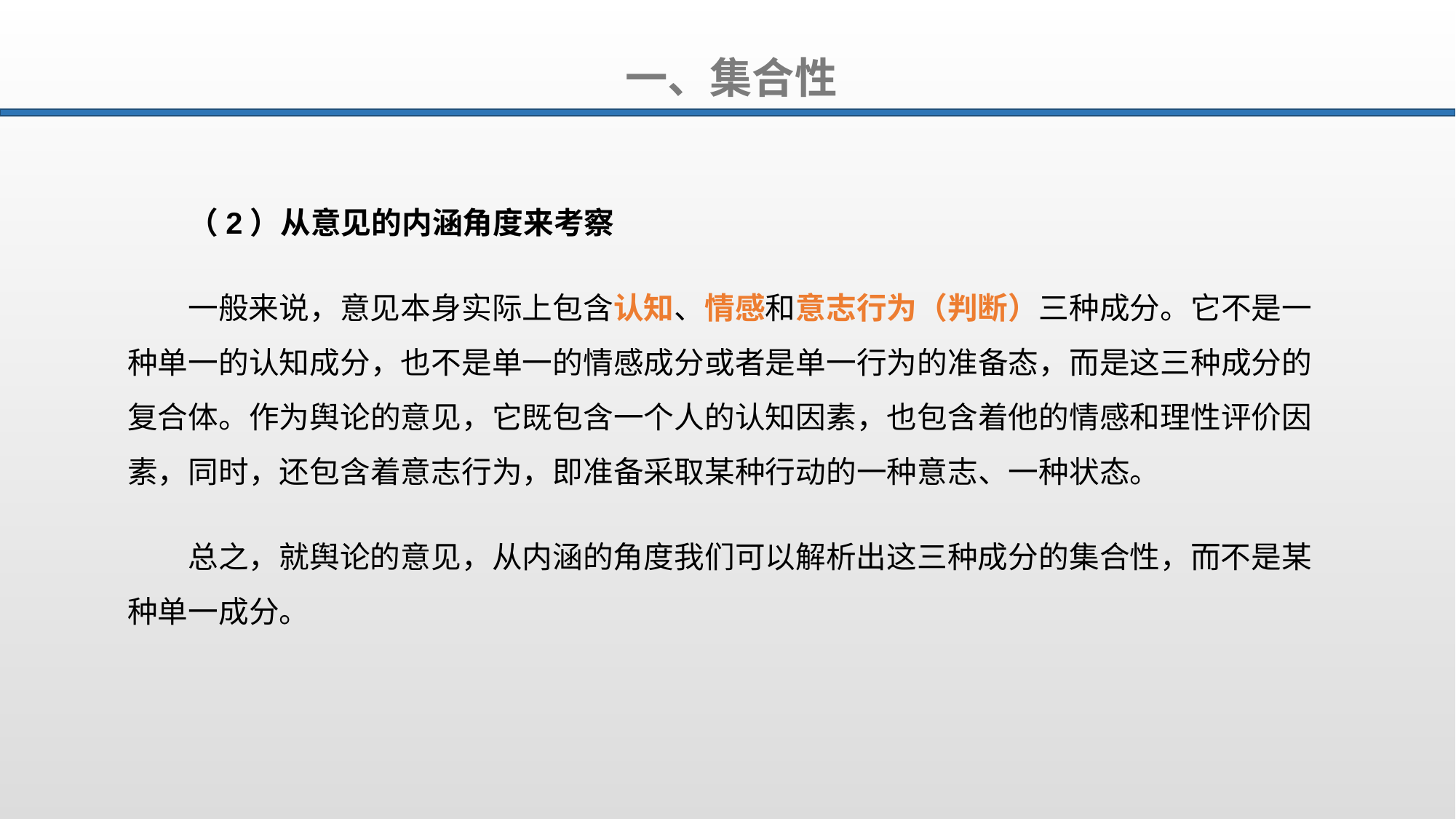

一、集合性

（2）从意见的内涵角度来考察
一般来说，意见本身实际上包含认知、情感和意志行为（判断）三种成分。它不是一种单一的认知成分，也不是单一的情感成分或者是单一行为的准备态，而是这三种成分的复合体。作为舆论的意见，它既包含一个人的认知因素，也包含着他的情感和理性评价因素，同时，还包含着意志行为，即准备采取某种行动的一种意志、一种状态。
总之，就舆论的意见，从内涵的角度我们可以解析出这三种成分的集合性，而不是某种单一成分。